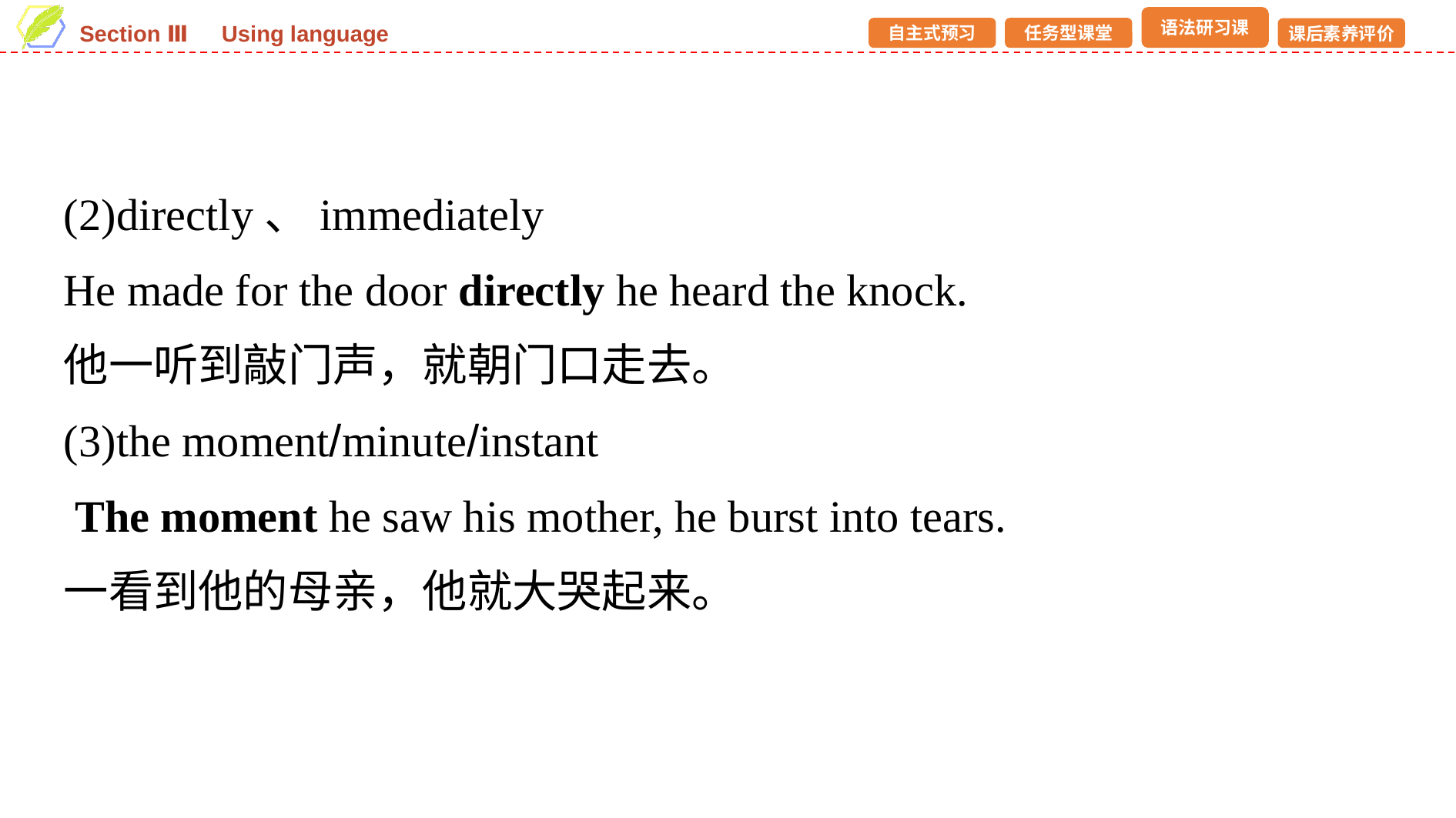

(2)directly、immediately
He made for the door directly he heard the knock.
他一听到敲门声，就朝门口走去。
(3)the moment/minute/instant
 The moment he saw his mother, he burst into tears.
一看到他的母亲，他就大哭起来。